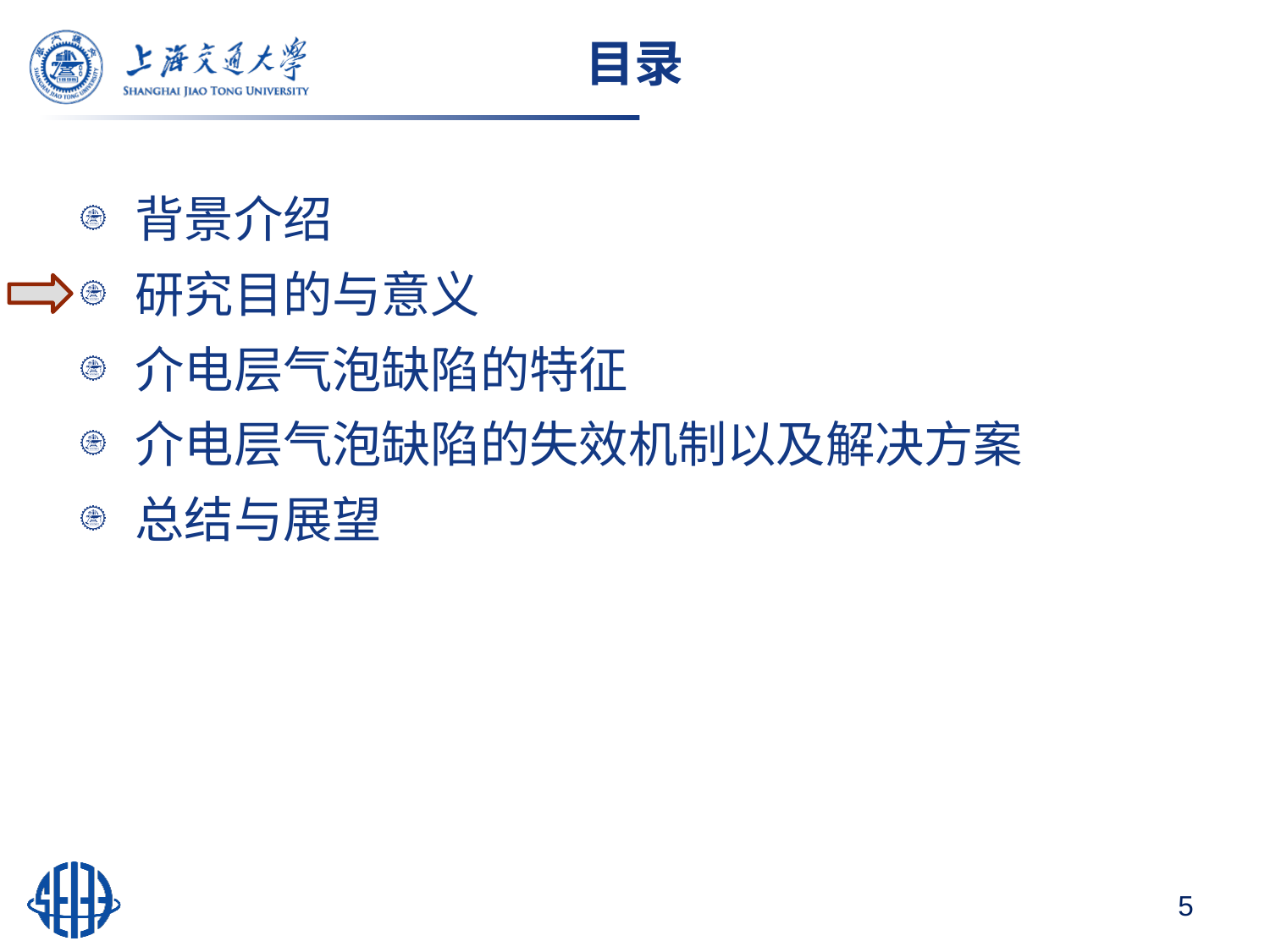

# 目录
背景介绍
研究目的与意义
介电层气泡缺陷的特征
介电层气泡缺陷的失效机制以及解决方案
总结与展望

5